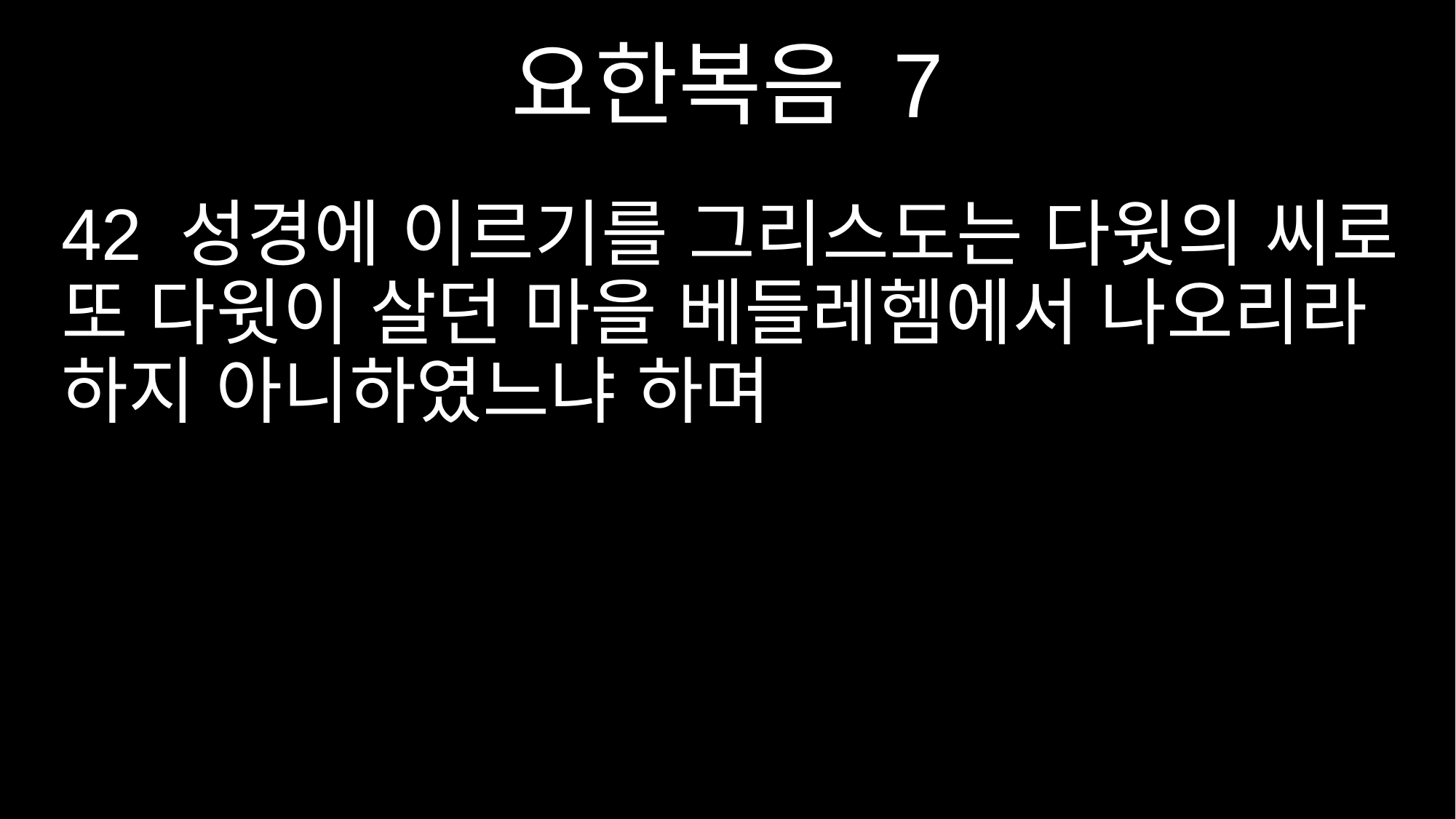

요한복음 7
42 성경에 이르기를 그리스도는 다윗의 씨로 또 다윗이 살던 마을 베들레헴에서 나오리라 하지 아니하였느냐 하며